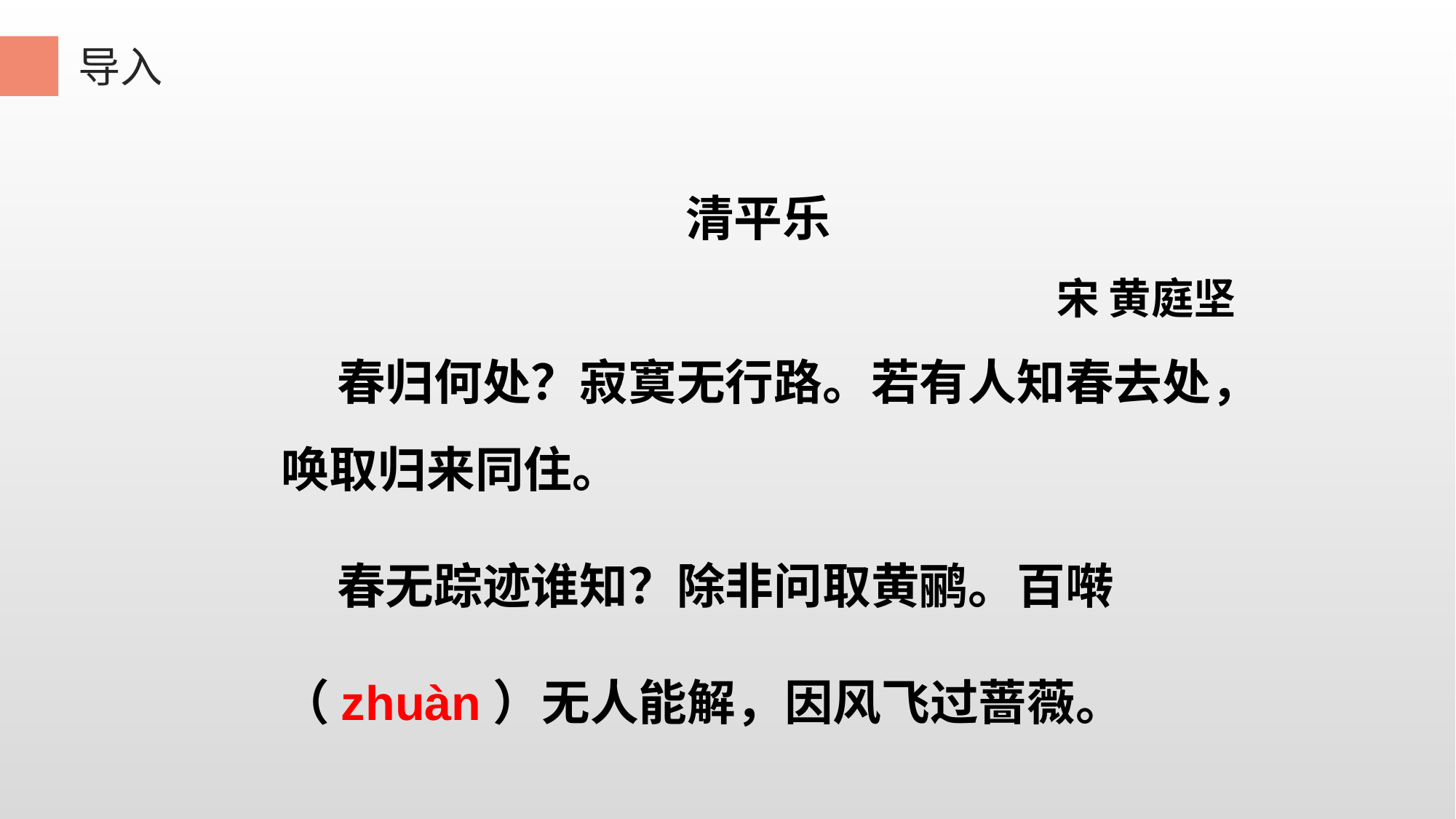

导入

清平乐
宋 黄庭坚
    春归何处？寂寞无行路。若有人知春去处，唤取归来同住。
    春无踪迹谁知？除非问取黄鹂。百啭（zhuàn）无人能解，因风飞过蔷薇。
3